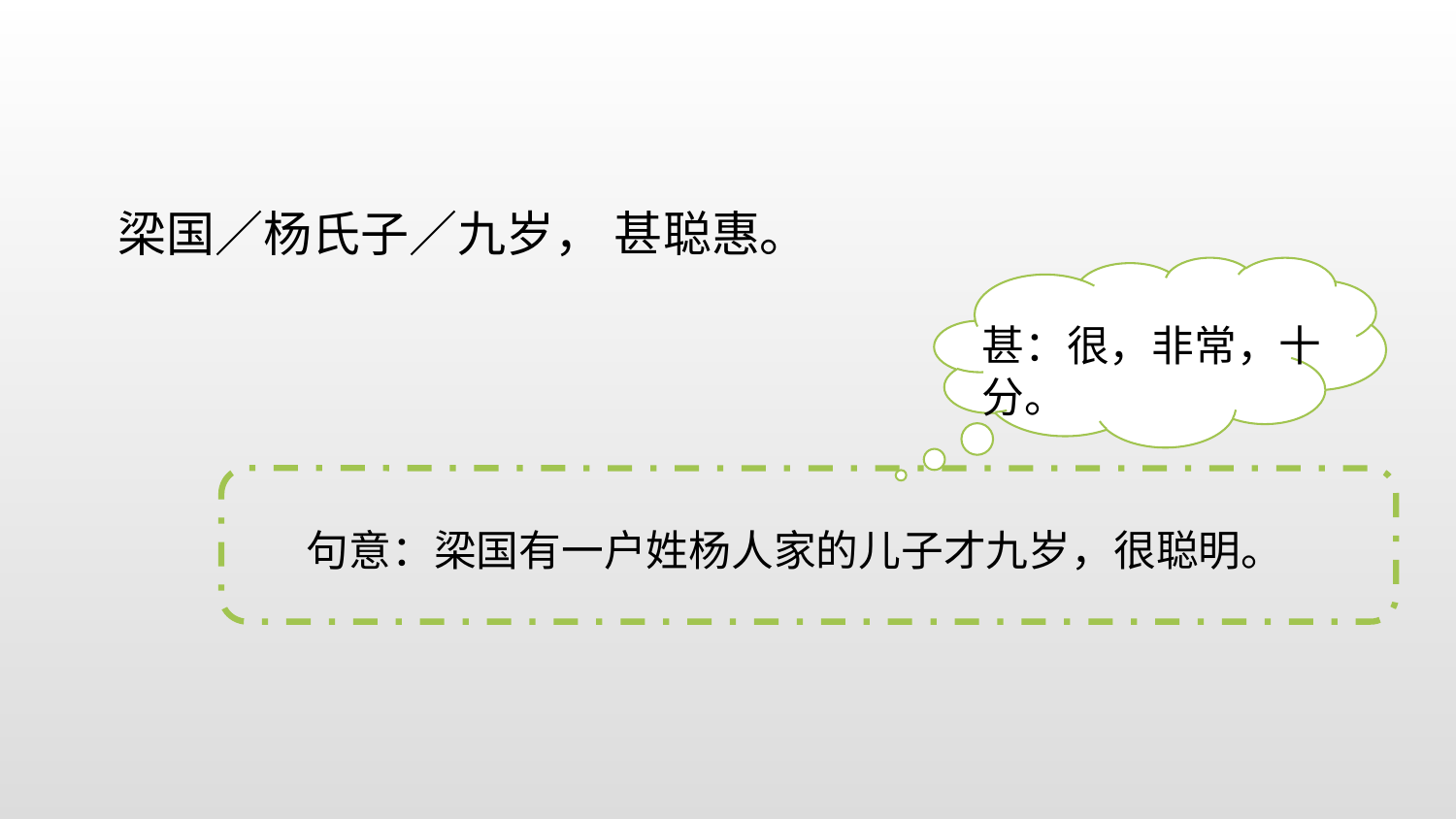

梁国／杨氏子／九岁， 甚聪惠。

甚：很，非常，十分。

句意：梁国有一户姓杨人家的儿子才九岁，很聪明。